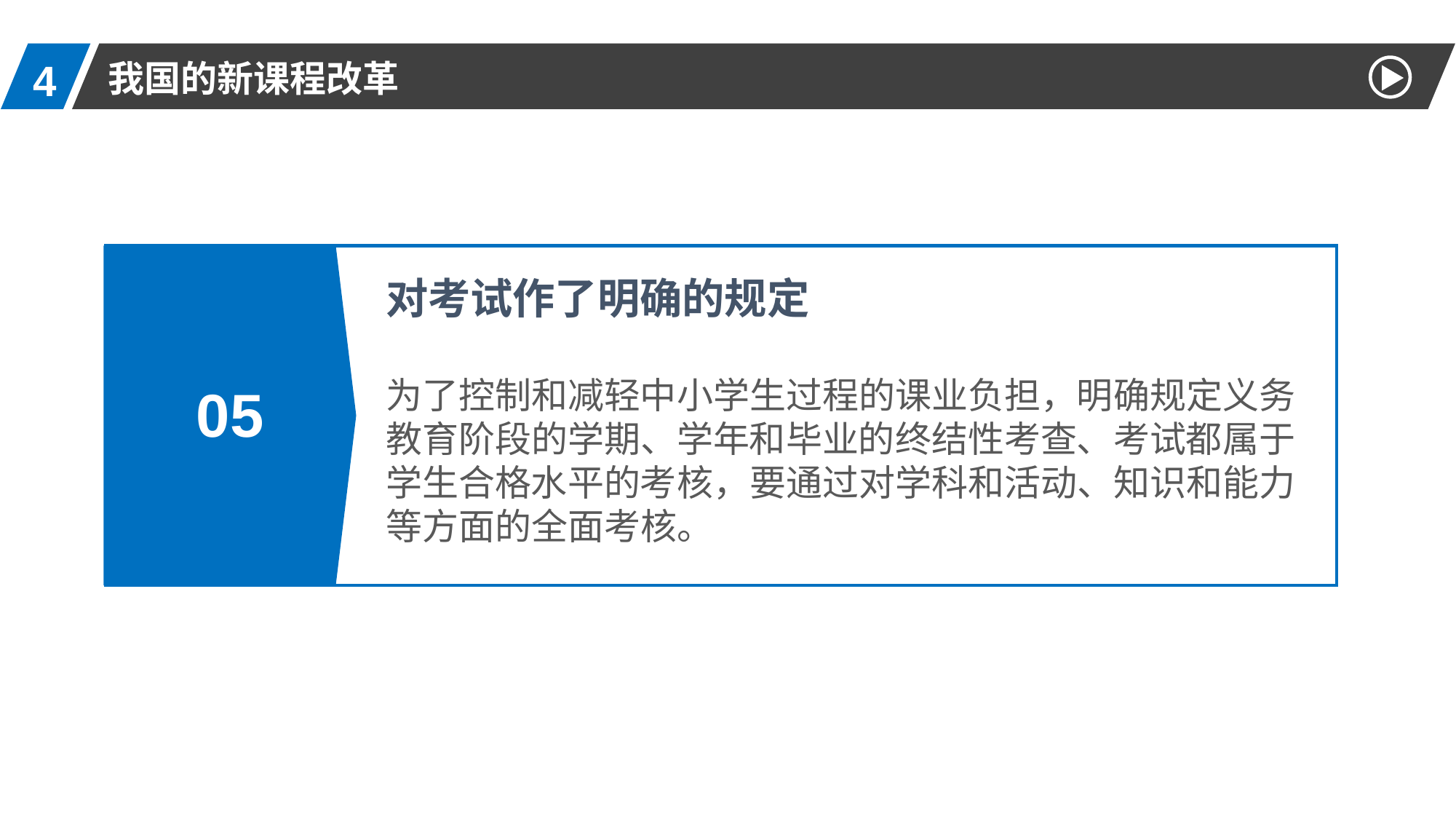

05

4
我国的新课程改革

对考试作了明确的规定
为了控制和减轻中小学生过程的课业负担，明确规定义务教育阶段的学期、学年和毕业的终结性考查、考试都属于学生合格水平的考核，要通过对学科和活动、知识和能力等方面的全面考核。